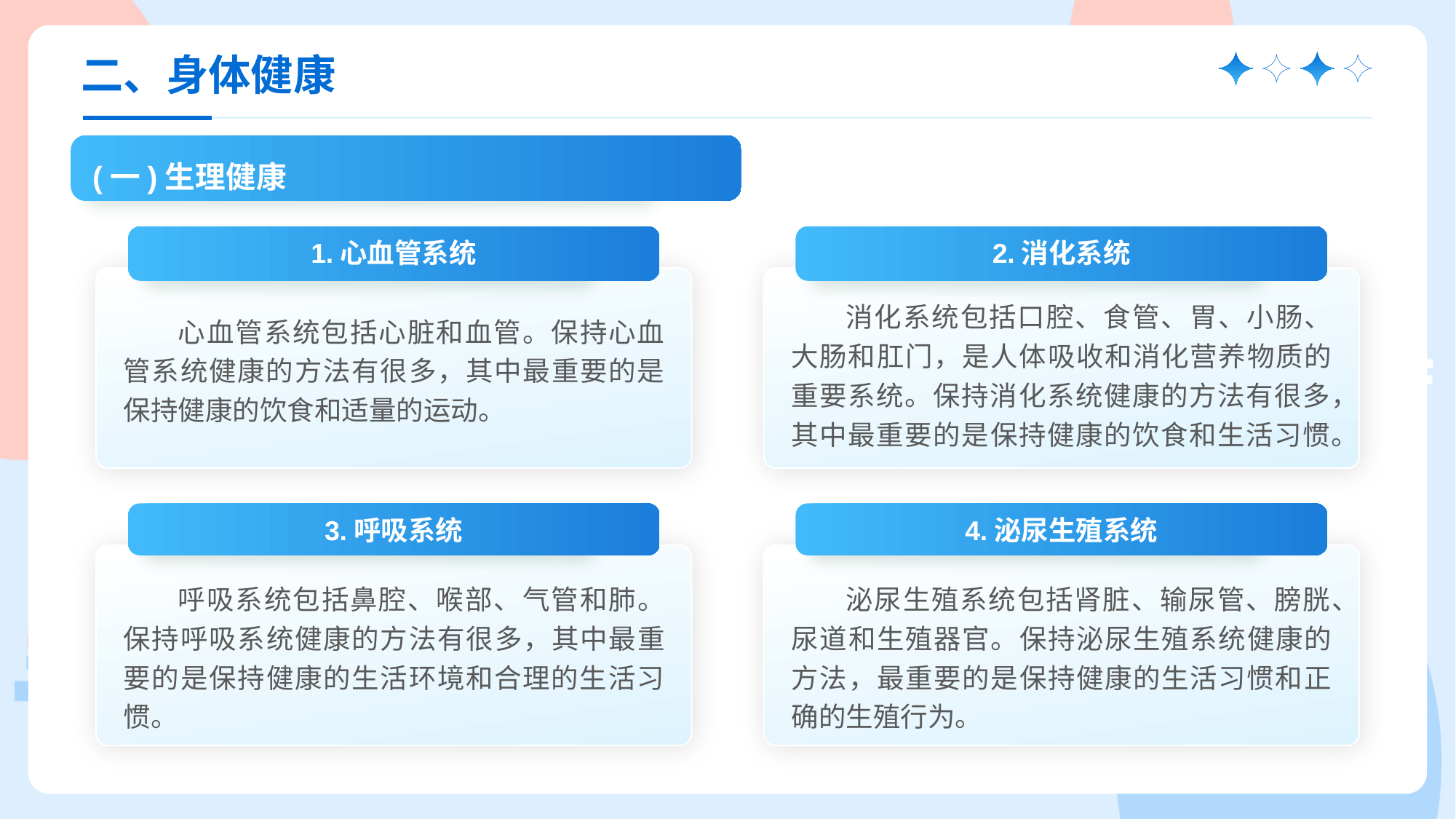

二、身体健康

(一)生理健康

1.心血管系统

心血管系统包括心脏和血管。保持心血管系统健康的方法有很多，其中最重要的是保持健康的饮食和适量的运动。

2.消化系统

消化系统包括口腔、食管、胃、小肠、大肠和肛门，是人体吸收和消化营养物质的重要系统。保持消化系统健康的方法有很多，其中最重要的是保持健康的饮食和生活习惯。

3.呼吸系统

呼吸系统包括鼻腔、喉部、气管和肺。保持呼吸系统健康的方法有很多，其中最重要的是保持健康的生活环境和合理的生活习惯。

4.泌尿生殖系统

泌尿生殖系统包括肾脏、输尿管、膀胱、尿道和生殖器官。保持泌尿生殖系统健康的方法，最重要的是保持健康的生活习惯和正确的生殖行为。